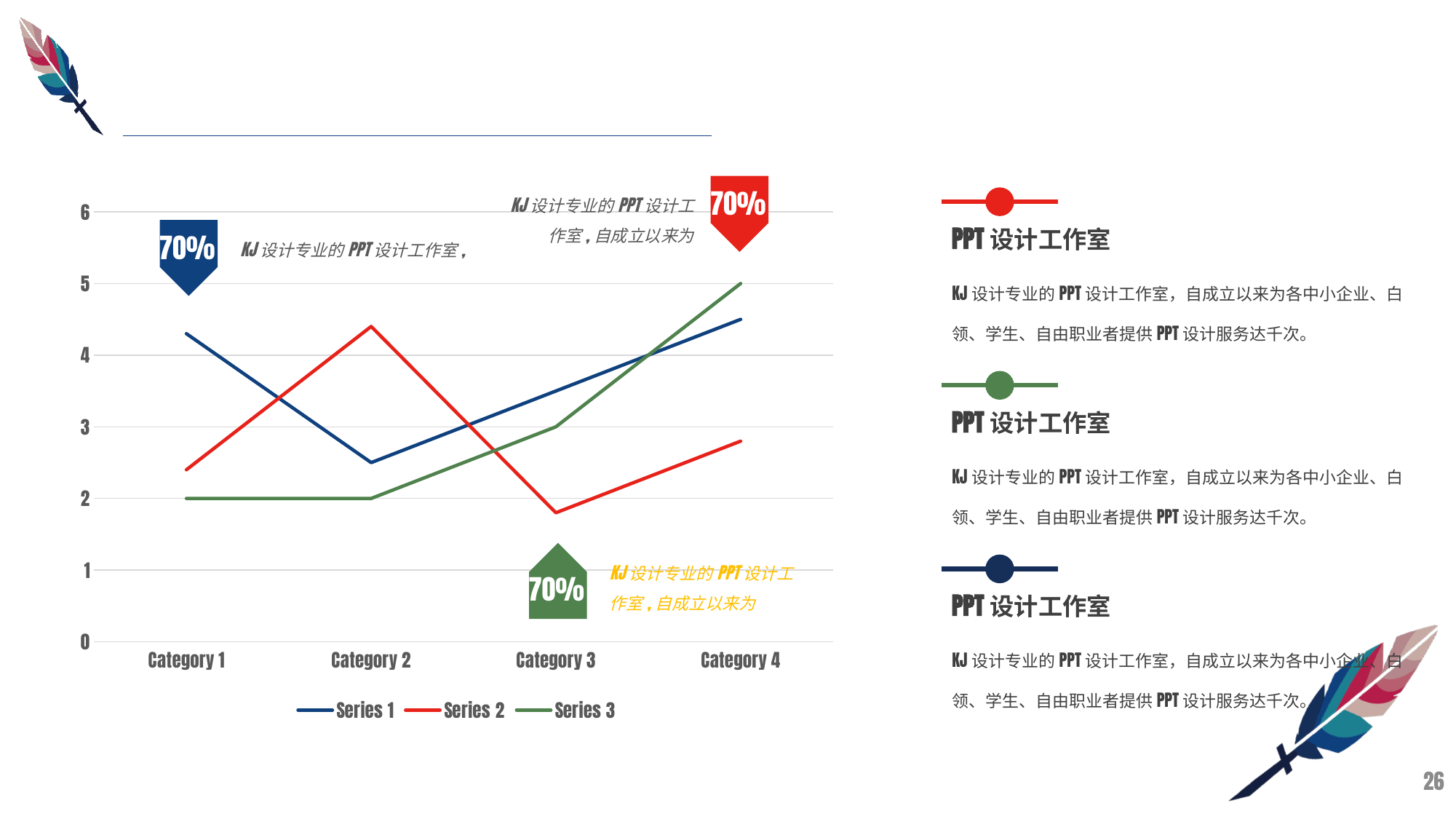

70%

KJ设计专业的PPT设计工作室,自成立以来为

### Chart

| Category | Series 1 | Series 2 | Series 3 |
|---|---|---|---|
| Category 1 | 4.3 | 2.4 | 2.0 |
| Category 2 | 2.5 | 4.4 | 2.0 |
| Category 3 | 3.5 | 1.8 | 3.0 |
| Category 4 | 4.5 | 2.8 | 5.0 |
PPT设计工作室
70%

KJ设计专业的PPT设计工作室,
KJ设计专业的PPT设计工作室，自成立以来为各中小企业、白领、学生、自由职业者提供PPT设计服务达千次。

PPT设计工作室
KJ设计专业的PPT设计工作室，自成立以来为各中小企业、白领、学生、自由职业者提供PPT设计服务达千次。
70%

KJ设计专业的PPT设计工作室,自成立以来为

PPT设计工作室
KJ设计专业的PPT设计工作室，自成立以来为各中小企业、白领、学生、自由职业者提供PPT设计服务达千次。
26